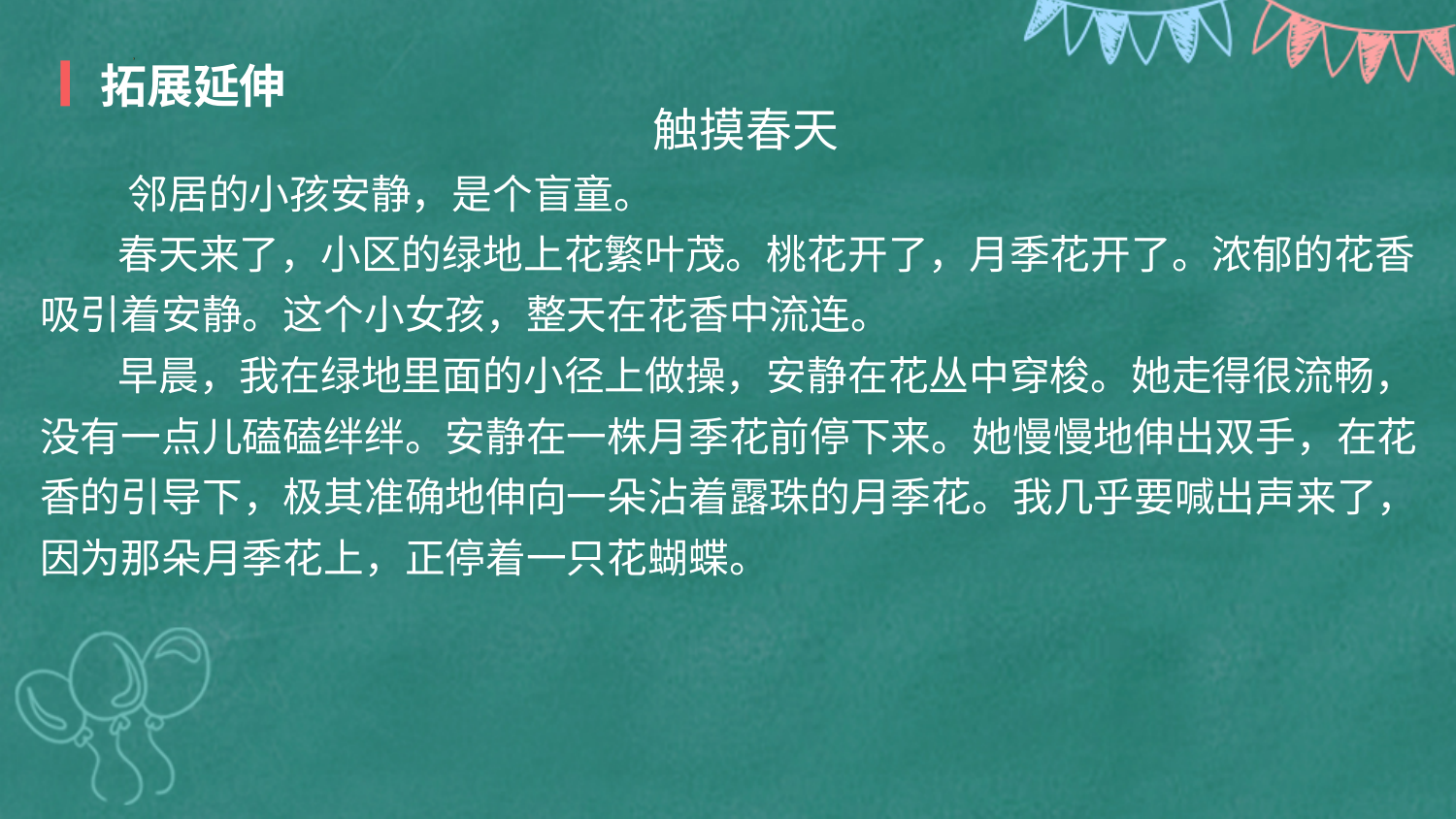

拓展延伸

触摸春天
       邻居的小孩安静，是个盲童。
       春天来了，小区的绿地上花繁叶茂。桃花开了，月季花开了。浓郁的花香吸引着安静。这个小女孩，整天在花香中流连。
       早晨，我在绿地里面的小径上做操，安静在花丛中穿梭。她走得很流畅，没有一点儿磕磕绊绊。安静在一株月季花前停下来。她慢慢地伸出双手，在花香的引导下，极其准确地伸向一朵沾着露珠的月季花。我几乎要喊出声来了，因为那朵月季花上，正停着一只花蝴蝶。